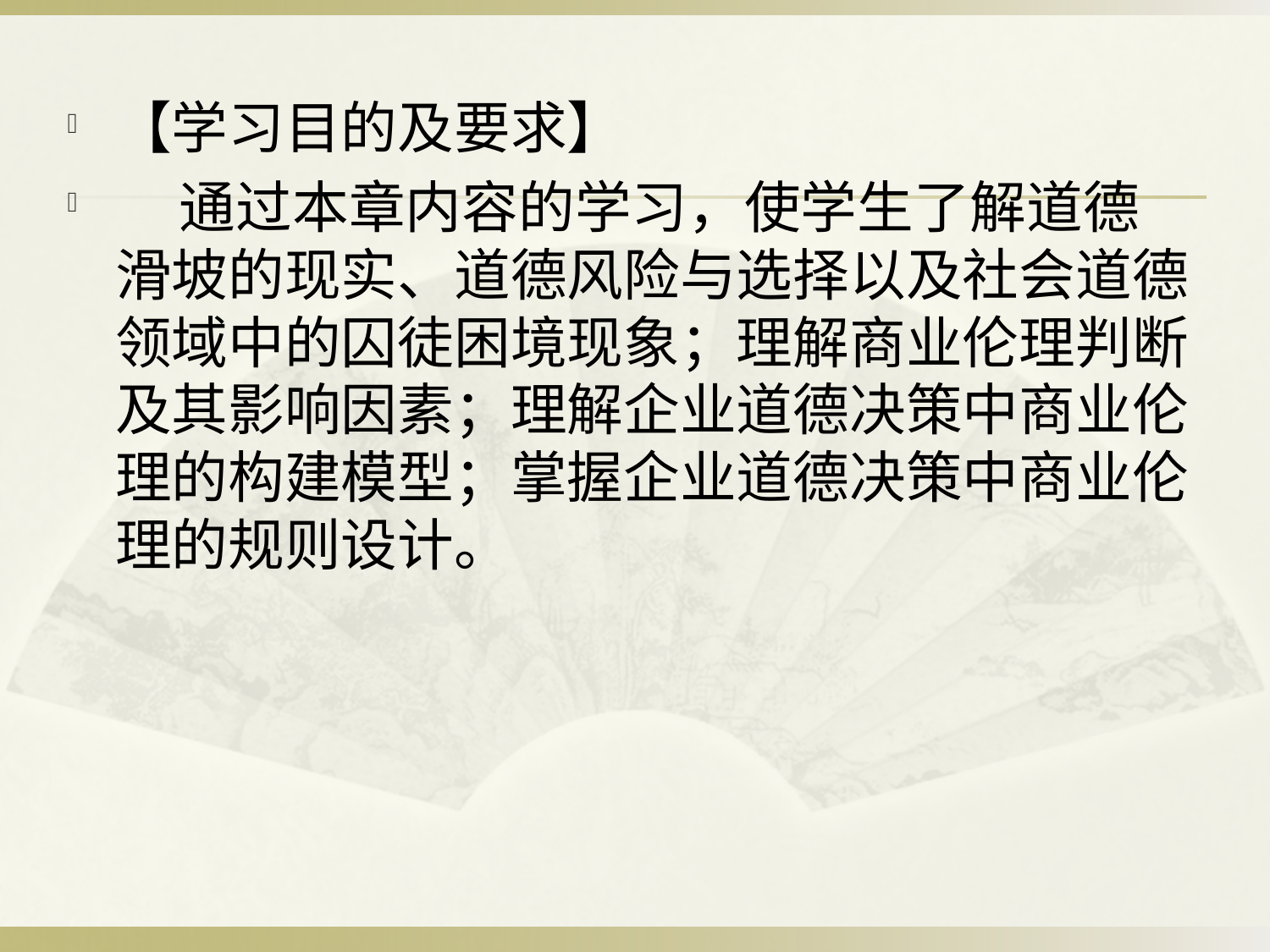

【学习目的及要求】
    通过本章内容的学习，使学生了解道德滑坡的现实、道德风险与选择以及社会道德领域中的囚徒困境现象；理解商业伦理判断及其影响因素；理解企业道德决策中商业伦理的构建模型；掌握企业道德决策中商业伦理的规则设计。